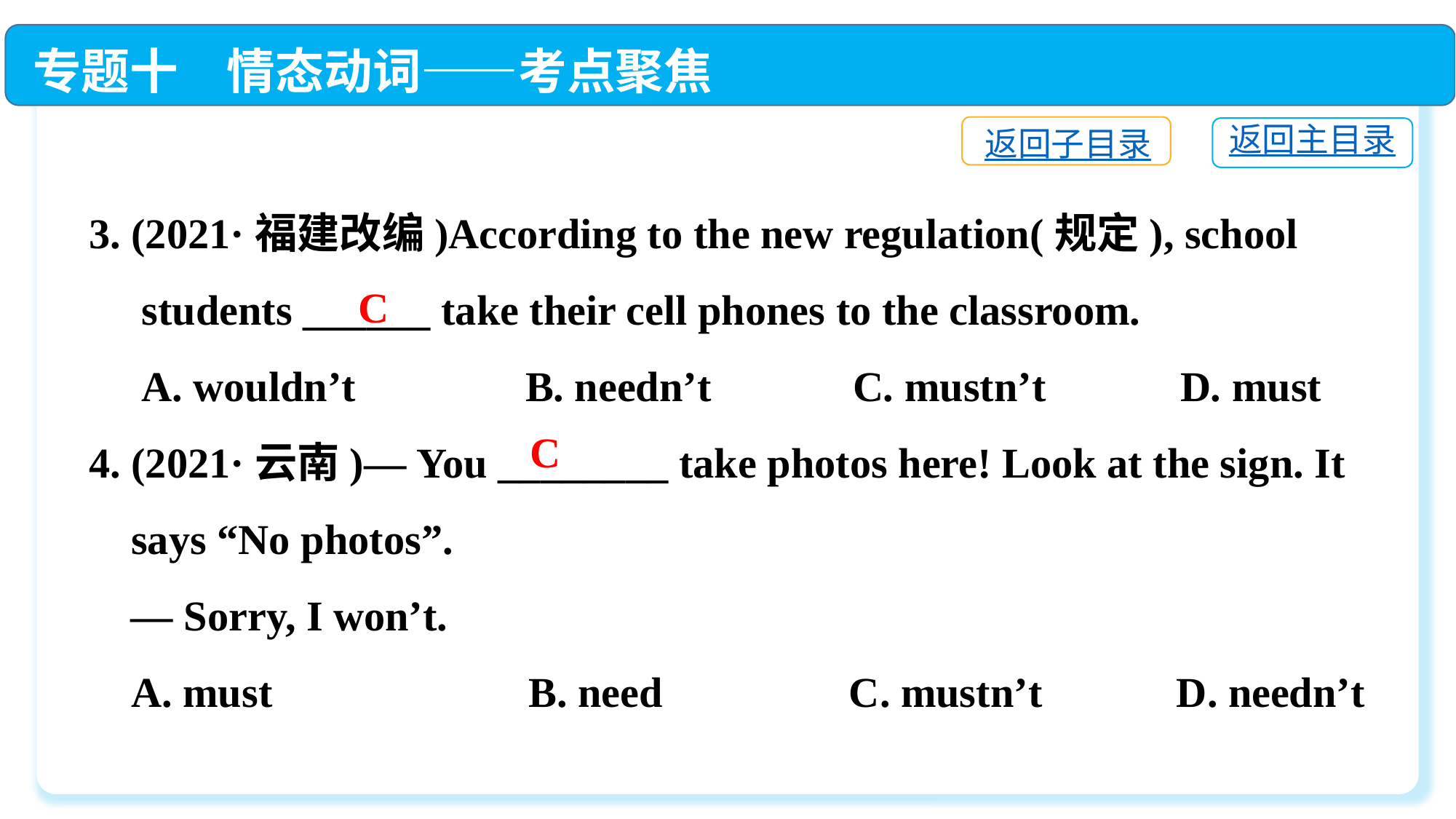

专题十　情态动词——考点聚焦

返回子目录
返回主目录
3. (2021·福建改编)According to the new regulation(规定), school
     students ______ take their cell phones to the classroom.
     A. wouldn’t　　	B. needn’t		C. mustn’t　　   D. must
4. (2021·云南)— You ________ take photos here! Look at the sign. It
    says “No photos”.
    — Sorry, I won’t.
    A. must	                     B. need	          C. mustn’t	          D. needn’t

C
C